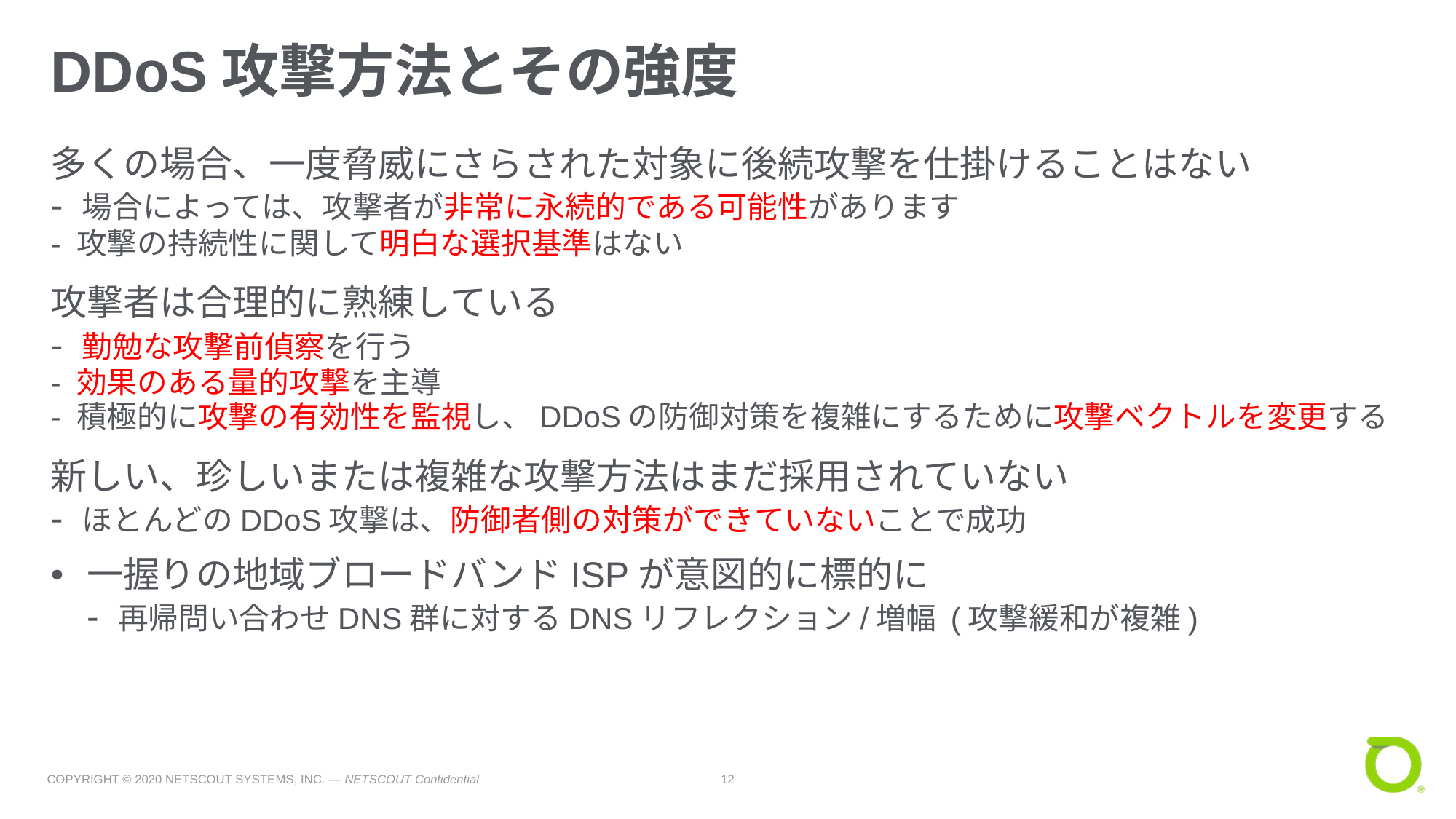

# DDoS攻撃方法とその強度

多くの場合、一度脅威にさらされた対象に後続攻撃を仕掛けることはない
- 場合によっては、攻撃者が非常に永続的である可能性があります
- 攻撃の持続性に関して明白な選択基準はない
攻撃者は合理的に熟練している
- 勤勉な攻撃前偵察を行う
- 効果のある量的攻撃を主導
- 積極的に攻撃の有効性を監視し、DDoSの防御対策を複雑にするために攻撃ベクトルを変更する
新しい、珍しいまたは複雑な攻撃方法はまだ採用されていない
- ほとんどのDDoS攻撃は、防御者側の対策ができていないことで成功
一握りの地域ブロードバンドISPが意図的に標的に
- 再帰問い合わせDNS群に対するDNSリフレクション/増幅 (攻撃緩和が複雑)